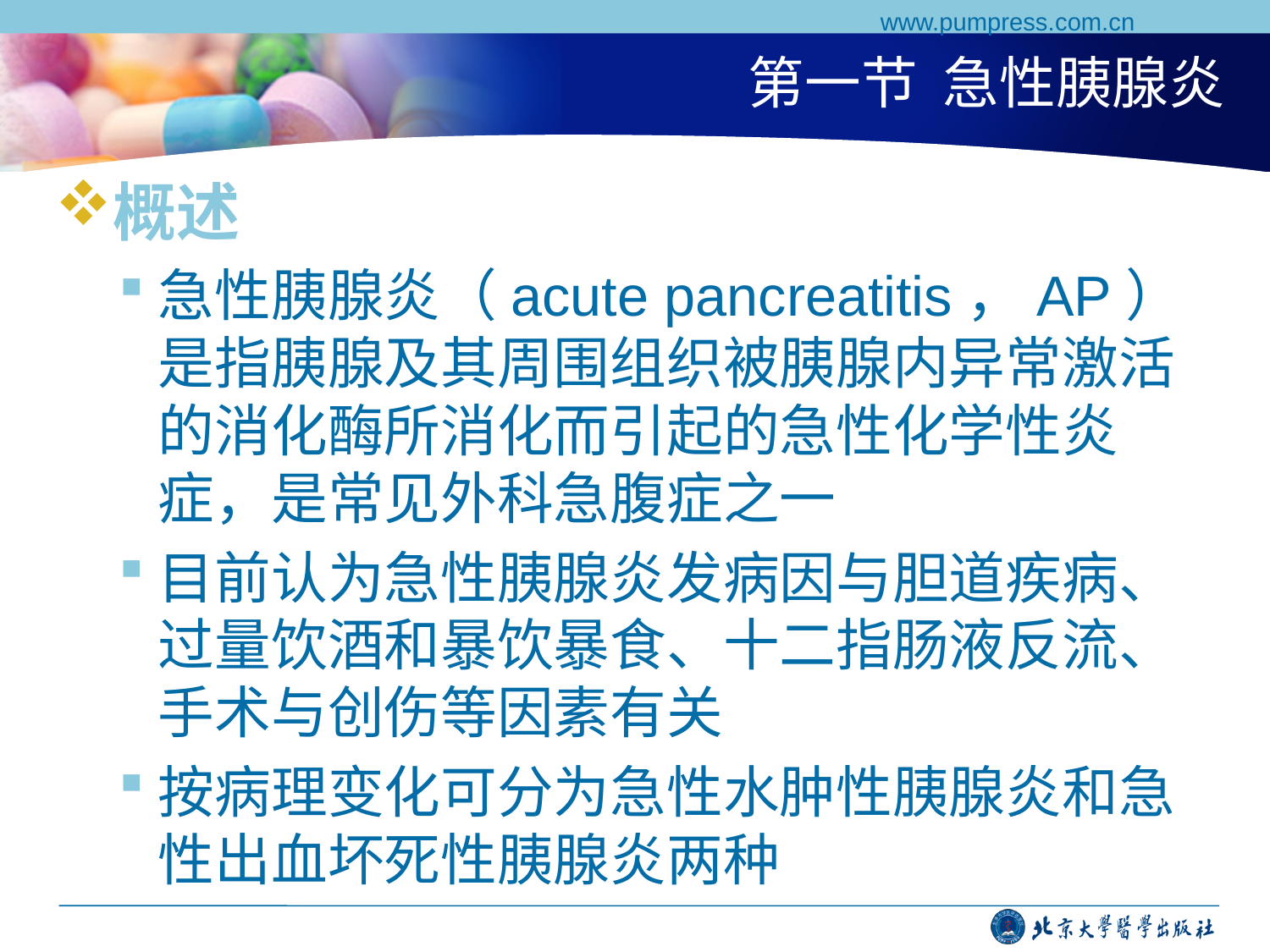

www.pumpress.com.cn
# 第一节  急性胰腺炎
概述
急性胰腺炎（acute pancreatitis，AP）是指胰腺及其周围组织被胰腺内异常激活的消化酶所消化而引起的急性化学性炎症，是常见外科急腹症之一
目前认为急性胰腺炎发病因与胆道疾病、过量饮酒和暴饮暴食、十二指肠液反流、手术与创伤等因素有关
按病理变化可分为急性水肿性胰腺炎和急性出血坏死性胰腺炎两种